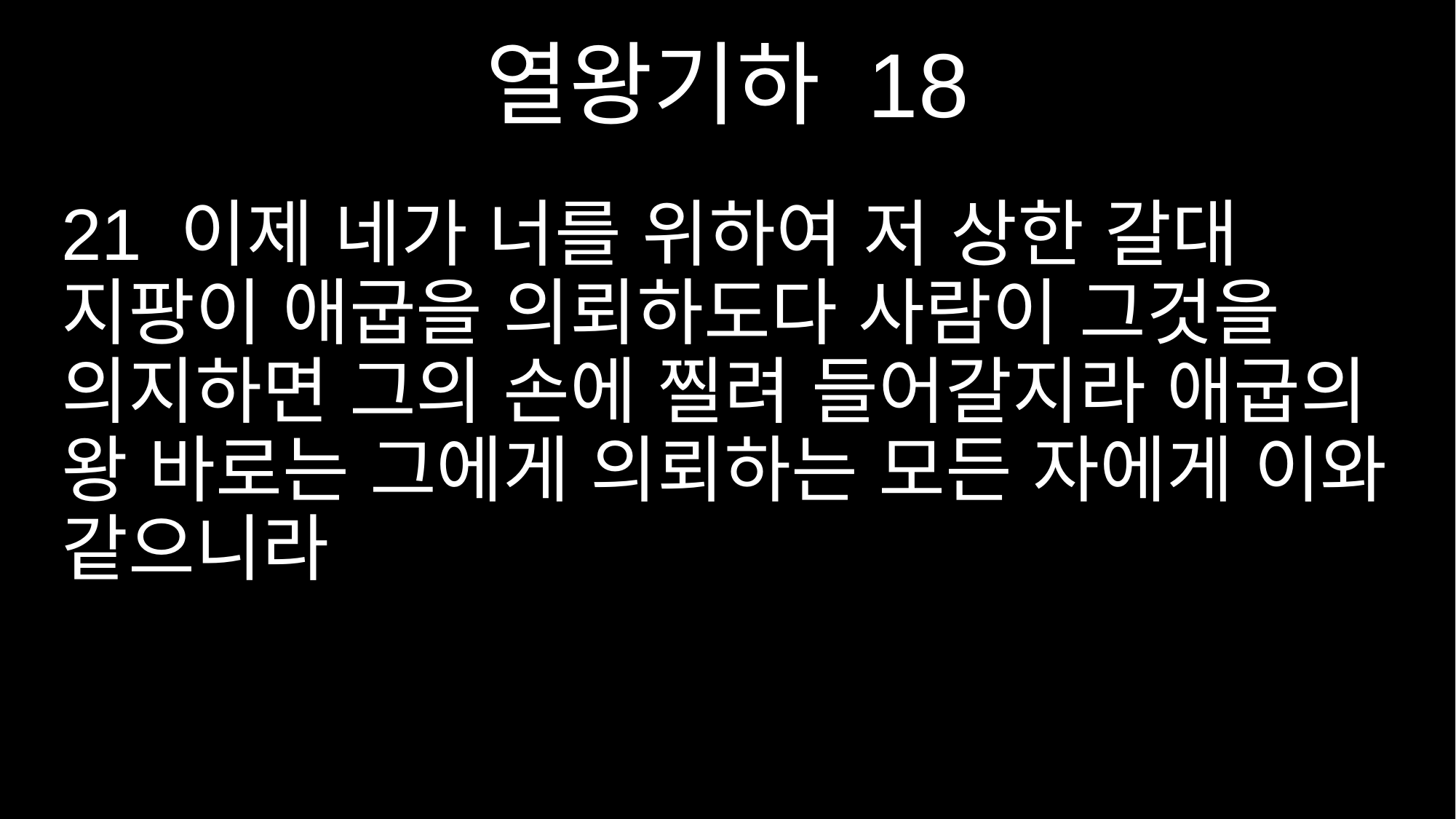

열왕기하 18
21 이제 네가 너를 위하여 저 상한 갈대 지팡이 애굽을 의뢰하도다 사람이 그것을 의지하면 그의 손에 찔려 들어갈지라 애굽의 왕 바로는 그에게 의뢰하는 모든 자에게 이와 같으니라